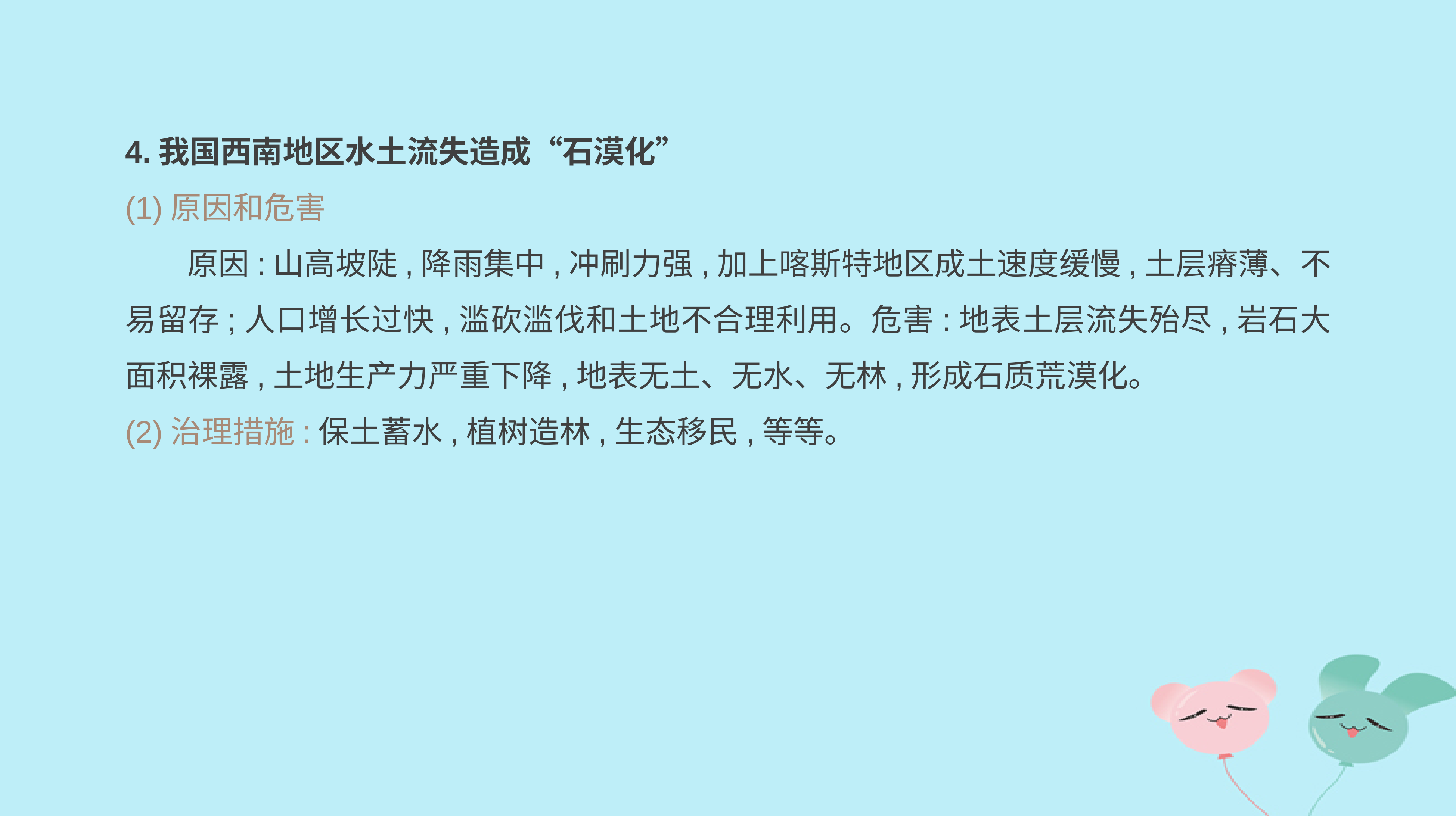

4.我国西南地区水土流失造成“石漠化”
(1)原因和危害
　　原因:山高坡陡,降雨集中,冲刷力强,加上喀斯特地区成土速度缓慢,土层瘠薄、不易留存;人口增长过快,滥砍滥伐和土地不合理利用。危害:地表土层流失殆尽,岩石大面积裸露,土地生产力严重下降,地表无土、无水、无林,形成石质荒漠化。
(2)治理措施:保土蓄水,植树造林,生态移民,等等。